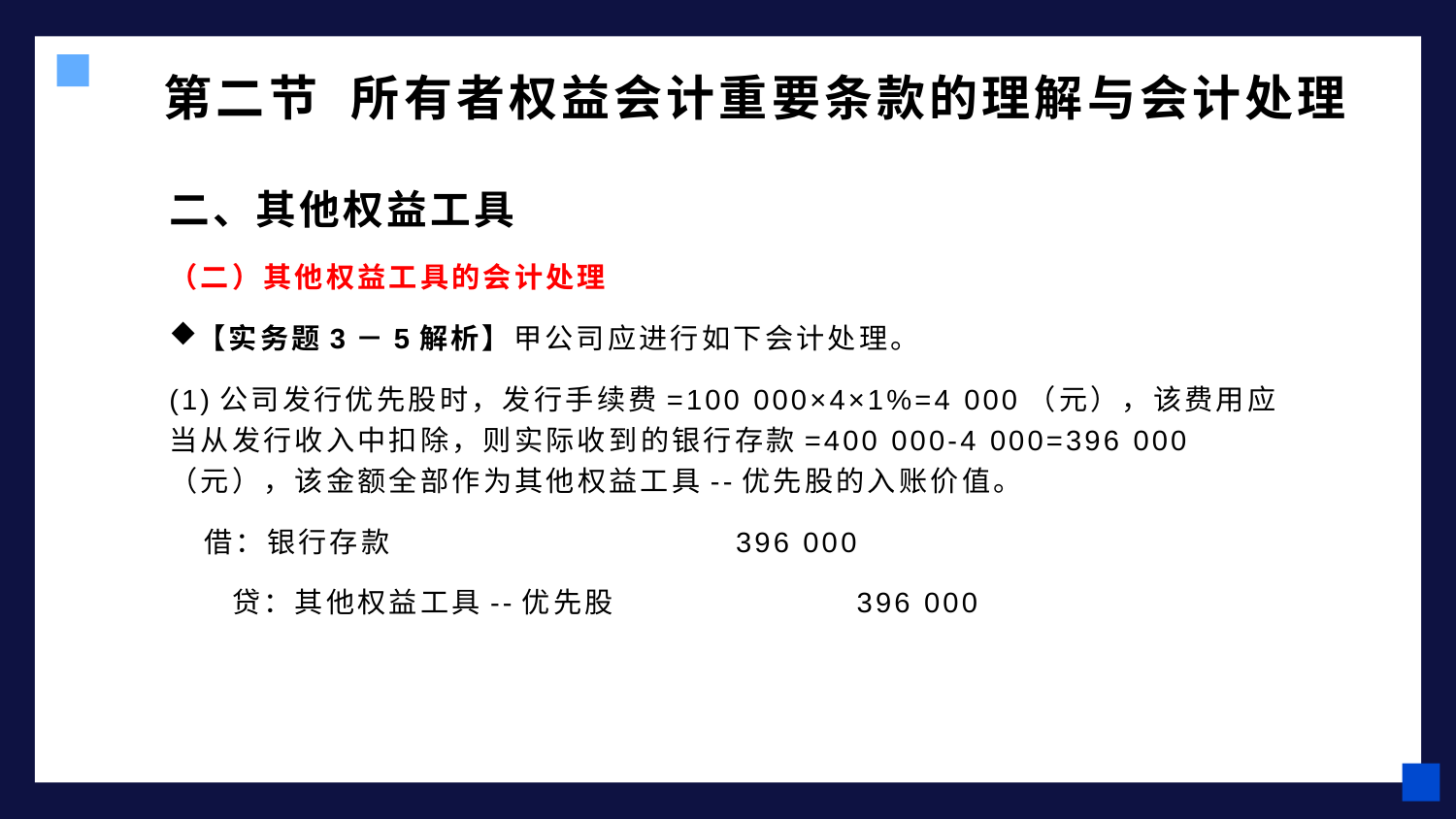

# 第二节  所有者权益会计重要条款的理解与会计处理
二、其他权益工具
（二）其他权益工具的会计处理
【实务题3－5解析】甲公司应进行如下会计处理。
(1)公司发行优先股时，发行手续费=100 000×4×1%=4 000（元），该费用应当从发行收入中扣除，则实际收到的银行存款=400 000-4 000=396 000（元），该金额全部作为其他权益工具--优先股的入账价值。
   借：银行存款                                    396 000
      贷：其他权益工具--优先股                         396 000